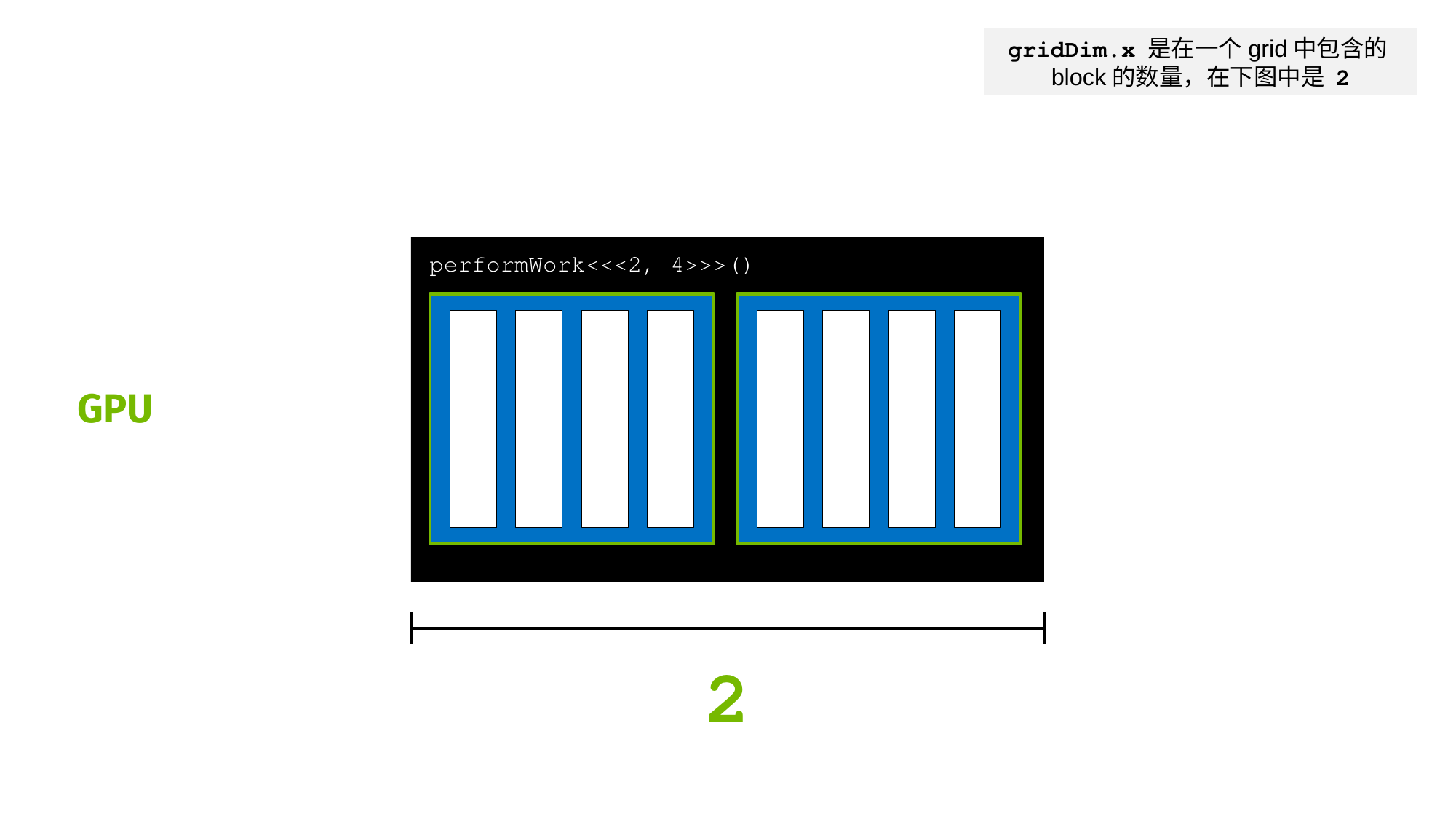

gridDim.x 是在一个grid中包含的block的数量，在下图中是 2

performWork<<<2, 4>>>()

GPU
2